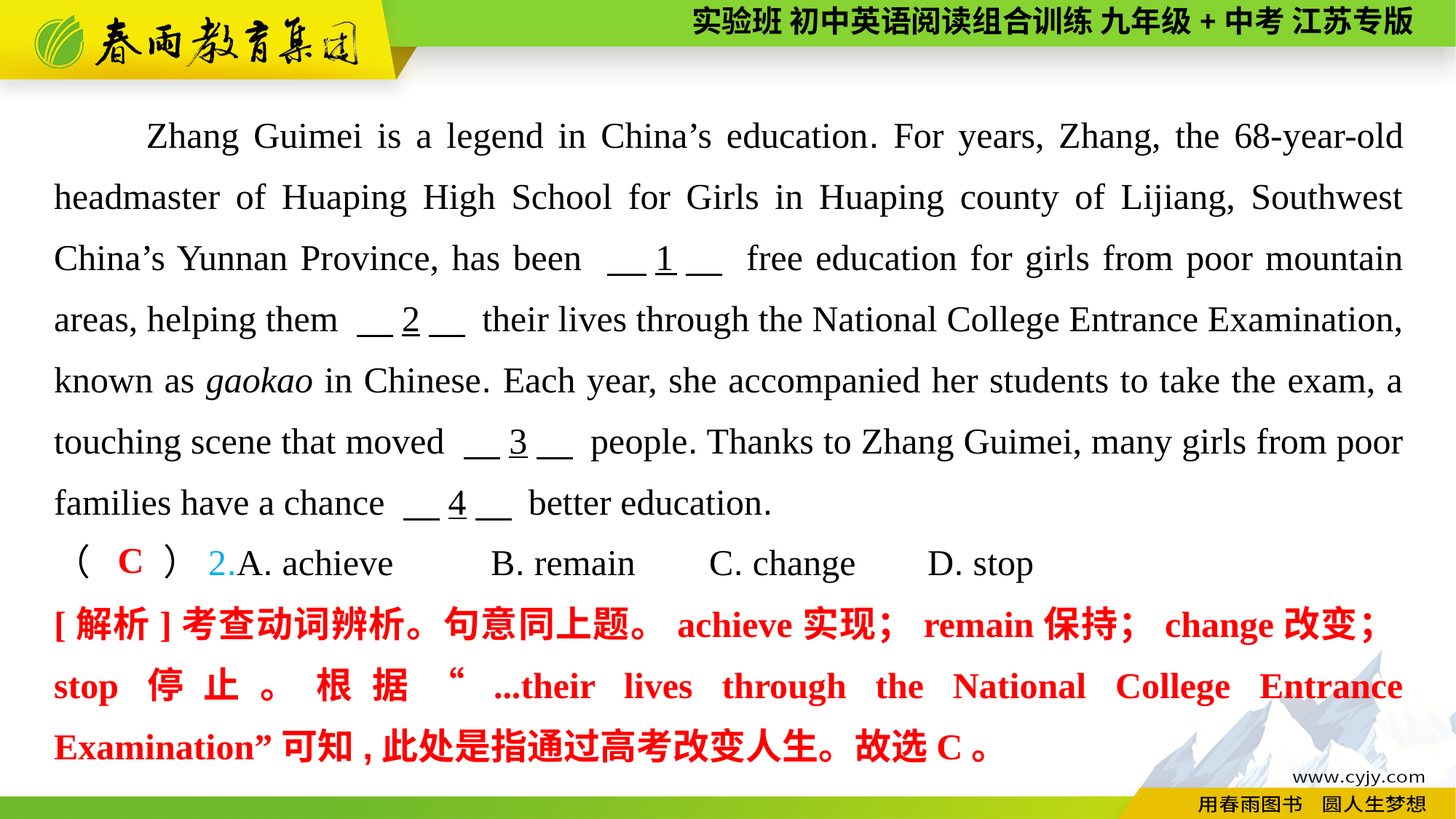

Zhang Guimei is a legend in China’s education. For years, Zhang, the 68-year-old headmaster of Huaping High School for Girls in Huaping county of Lijiang, Southwest China’s Yunnan Province, has been 　1　 free education for girls from poor mountain areas, helping them 　2　 their lives through the National College Entrance Examination, known as gaokao in Chinese. Each year, she accompanied her students to take the exam, a touching scene that moved 　3　 people. Thanks to Zhang Guimei, many girls from poor families have a chance 　4　 better education.
C
（　　）2.A. achieve	B. remain	C. change	D. stop
[解析]考查动词辨析。句意同上题。achieve实现；remain保持；change改变；stop停止。根据“...their lives through the National College Entrance Examination”可知,此处是指通过高考改变人生。故选C。